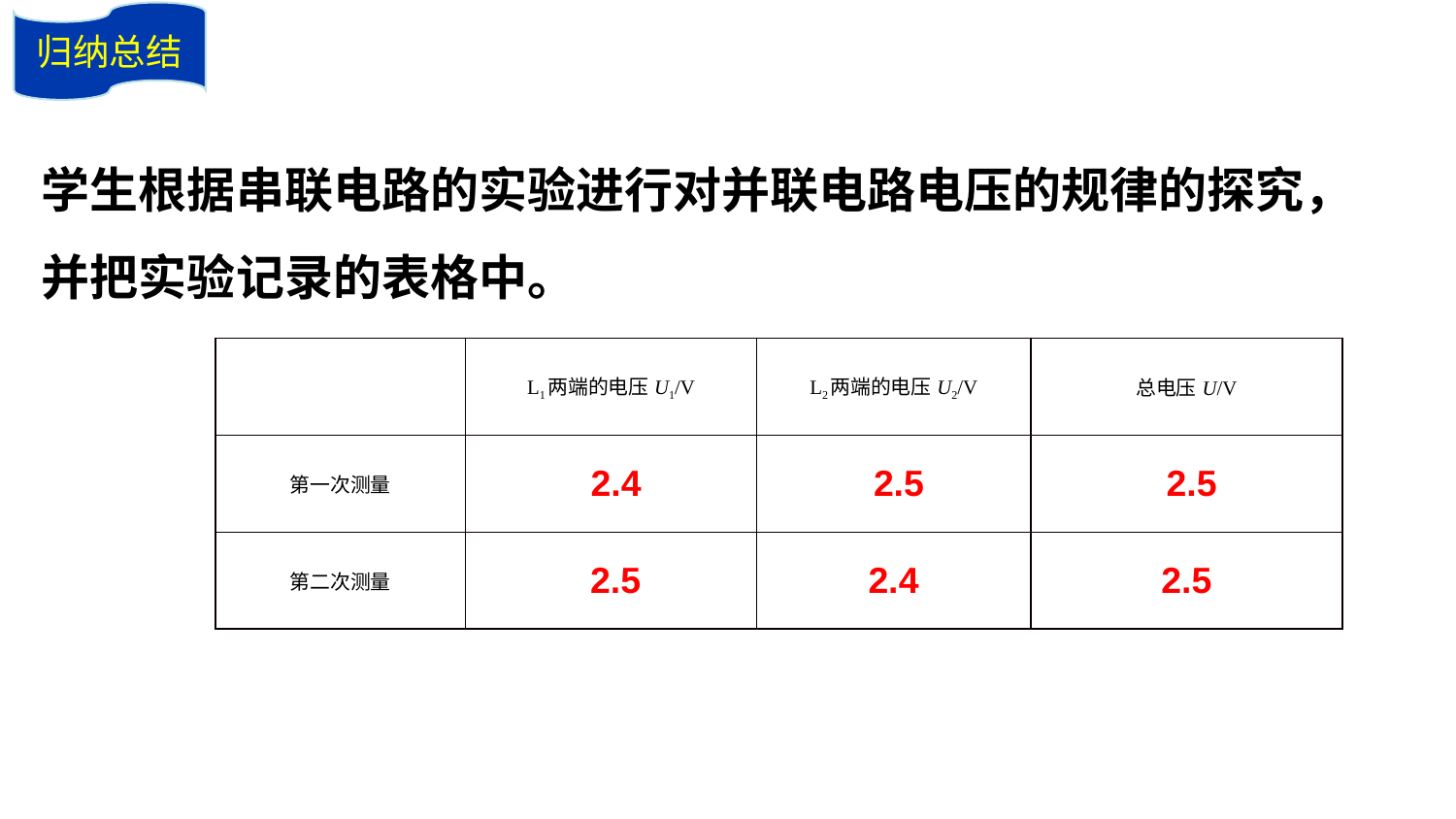

归纳总结
学生根据串联电路的实验进行对并联电路电压的规律的探究，并把实验记录的表格中。
|  | L1两端的电压U1/V | L2两端的电压U2/V | 总电压U/V |
| --- | --- | --- | --- |
| 第一次测量 | 2.4 | 2.5 | 2.5 |
| 第二次测量 | 2.5 | 2.4 | 2.5 |